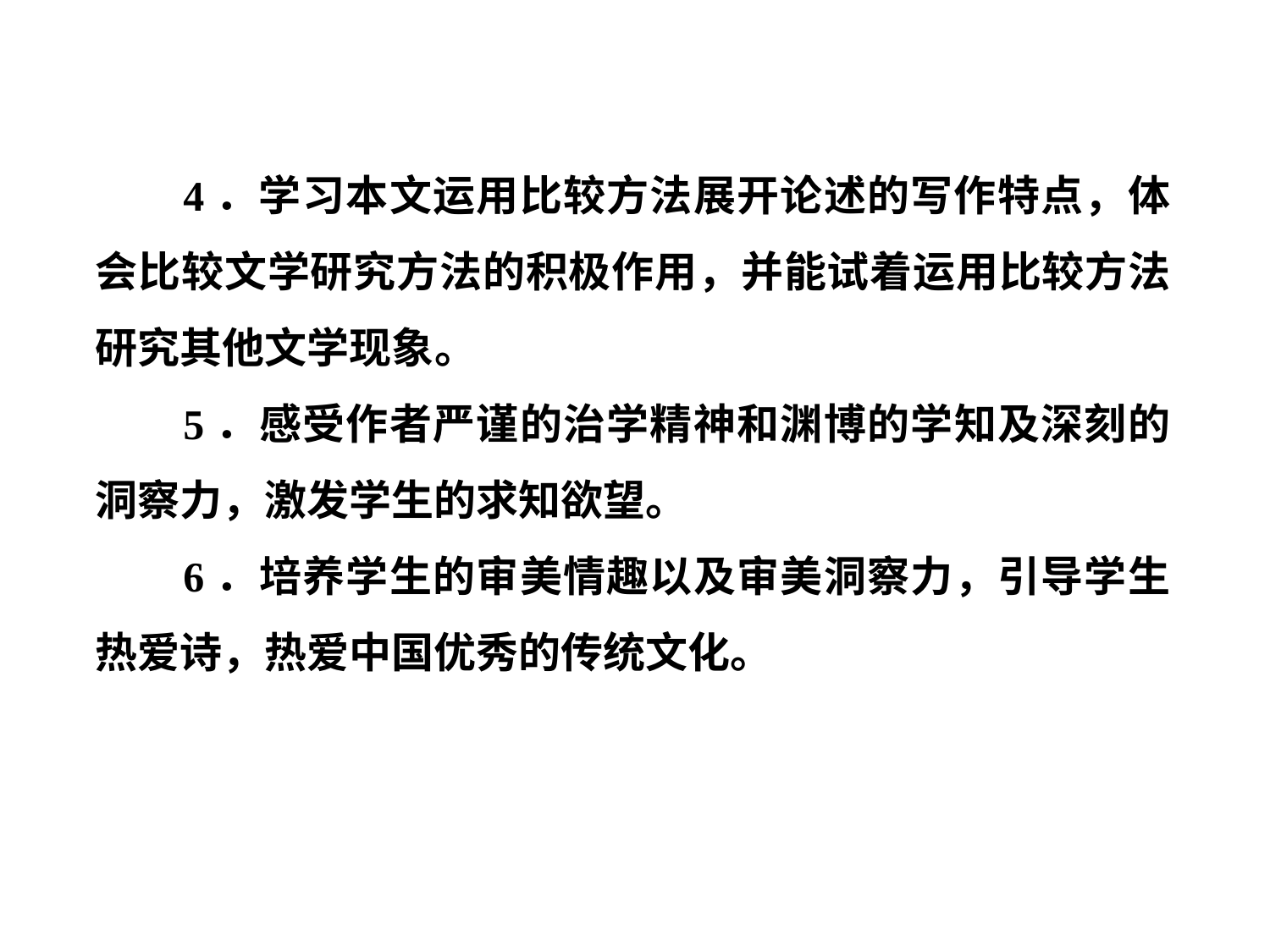

4．学习本文运用比较方法展开论述的写作特点，体会比较文学研究方法的积极作用，并能试着运用比较方法研究其他文学现象。
5．感受作者严谨的治学精神和渊博的学知及深刻的洞察力，激发学生的求知欲望。
6．培养学生的审美情趣以及审美洞察力，引导学生热爱诗，热爱中国优秀的传统文化。